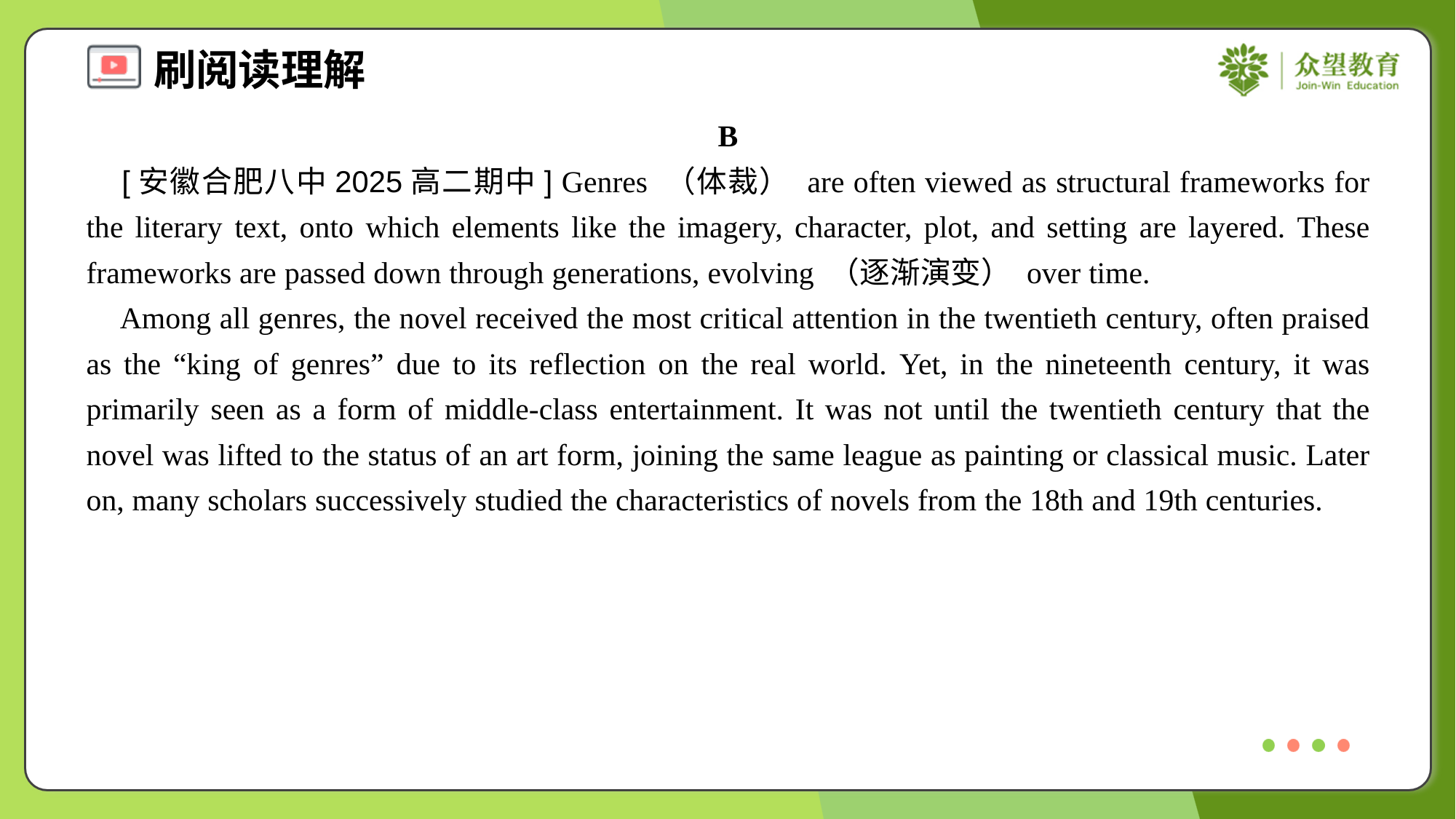

B
    [安徽合肥八中2025高二期中] Genres （体裁） are often viewed as structural frameworks for the literary text, onto which elements like the imagery, character, plot, and setting are layered. These frameworks are passed down through generations, evolving （逐渐演变） over time.
    Among all genres, the novel received the most critical attention in the twentieth century, often praised as the “king of genres” due to its reflection on the real world. Yet, in the nineteenth century, it was primarily seen as a form of middle-class entertainment. It was not until the twentieth century that the novel was lifted to the status of an art form, joining the same league as painting or classical music. Later on, many scholars successively studied the characteristics of novels from the 18th and 19th centuries.